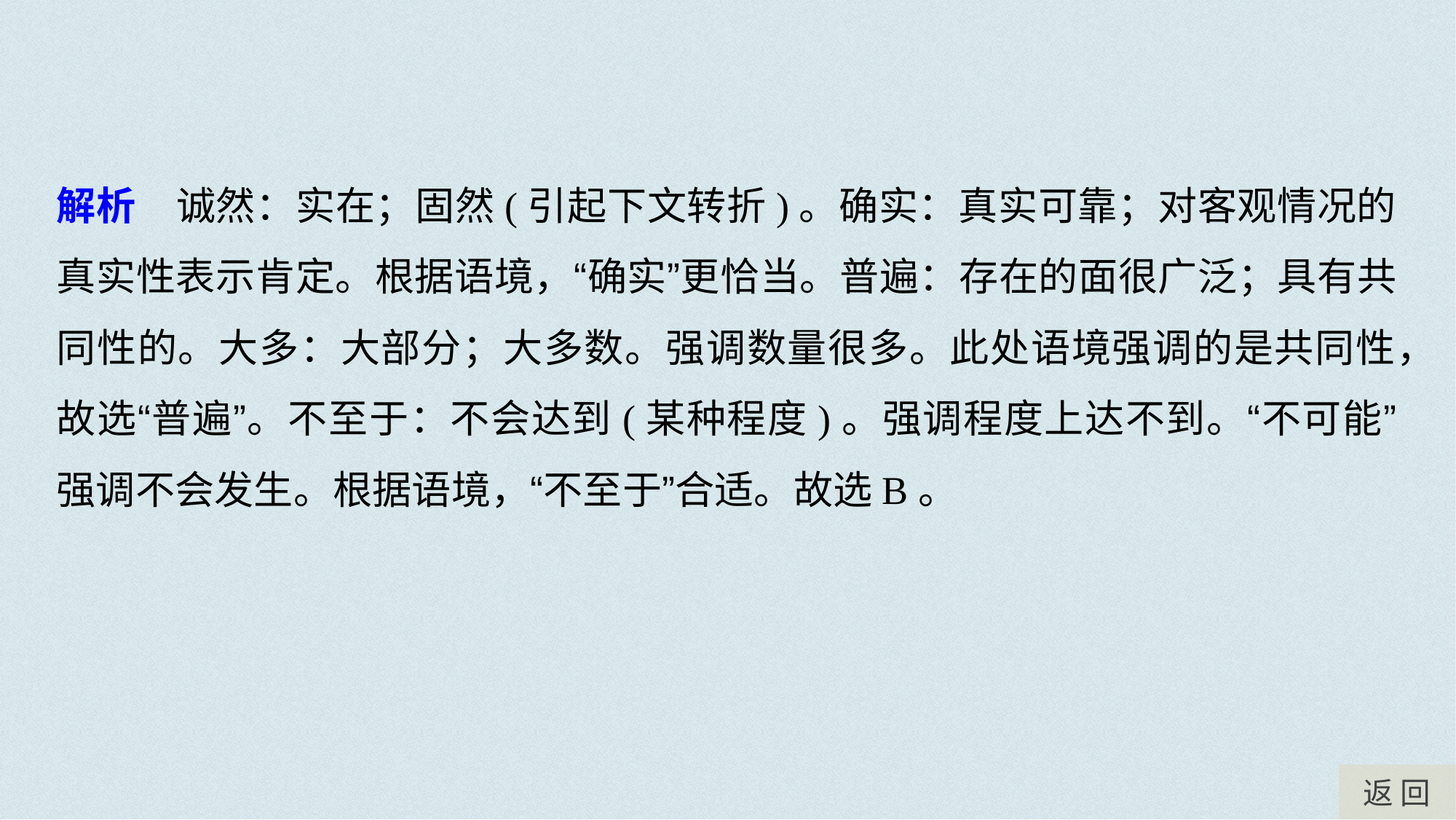

解析　诚然：实在；固然(引起下文转折)。确实：真实可靠；对客观情况的真实性表示肯定。根据语境，“确实”更恰当。普遍：存在的面很广泛；具有共同性的。大多：大部分；大多数。强调数量很多。此处语境强调的是共同性，故选“普遍”。不至于：不会达到(某种程度)。强调程度上达不到。“不可能”强调不会发生。根据语境，“不至于”合适。故选B。
返 回